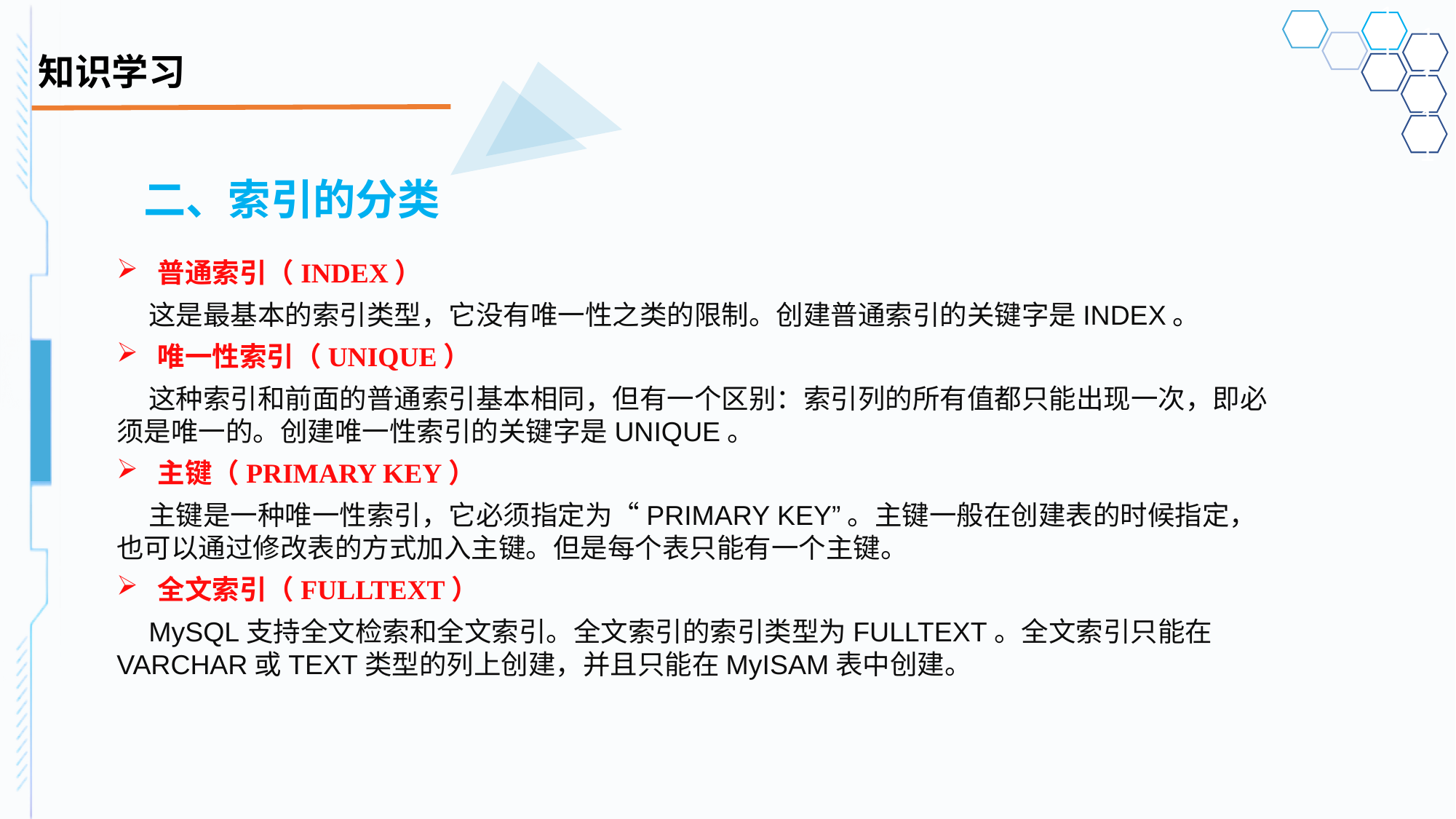

# 知识学习

二、索引的分类
普通索引（INDEX）
这是最基本的索引类型，它没有唯一性之类的限制。创建普通索引的关键字是INDEX。
唯一性索引（UNIQUE）
这种索引和前面的普通索引基本相同，但有一个区别：索引列的所有值都只能出现一次，即必须是唯一的。创建唯一性索引的关键字是UNIQUE。
主键（PRIMARY KEY）
主键是一种唯一性索引，它必须指定为“PRIMARY KEY”。主键一般在创建表的时候指定，也可以通过修改表的方式加入主键。但是每个表只能有一个主键。
全文索引（FULLTEXT）
MySQL支持全文检索和全文索引。全文索引的索引类型为FULLTEXT。全文索引只能在VARCHAR或TEXT类型的列上创建，并且只能在MyISAM表中创建。